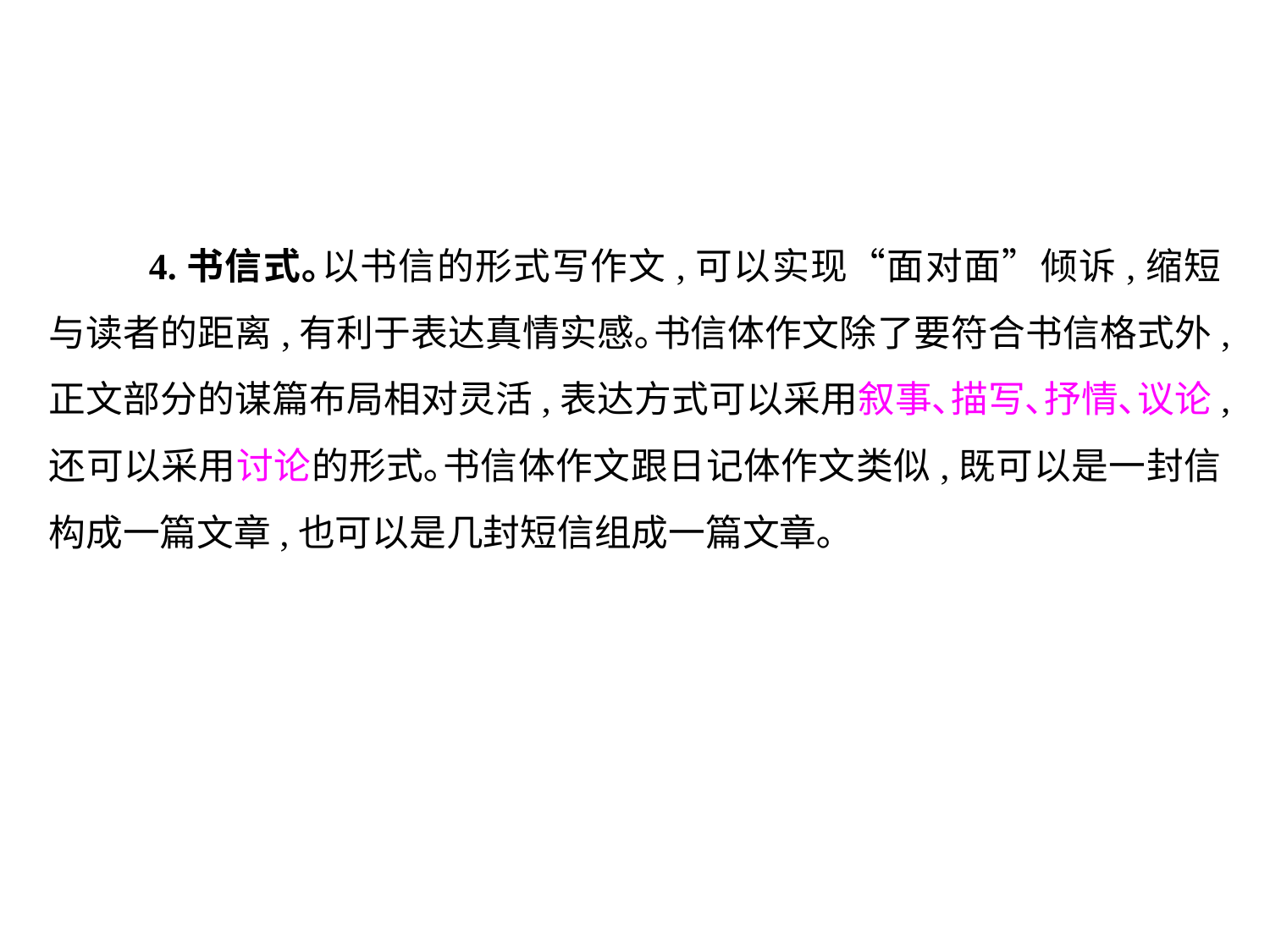

4.书信式｡以书信的形式写作文,可以实现“面对面”倾诉,缩短与读者的距离,有利于表达真情实感｡书信体作文除了要符合书信格式外,正文部分的谋篇布局相对灵活,表达方式可以采用叙事､描写､抒情､议论,还可以采用讨论的形式｡书信体作文跟日记体作文类似,既可以是一封信构成一篇文章,也可以是几封短信组成一篇文章｡